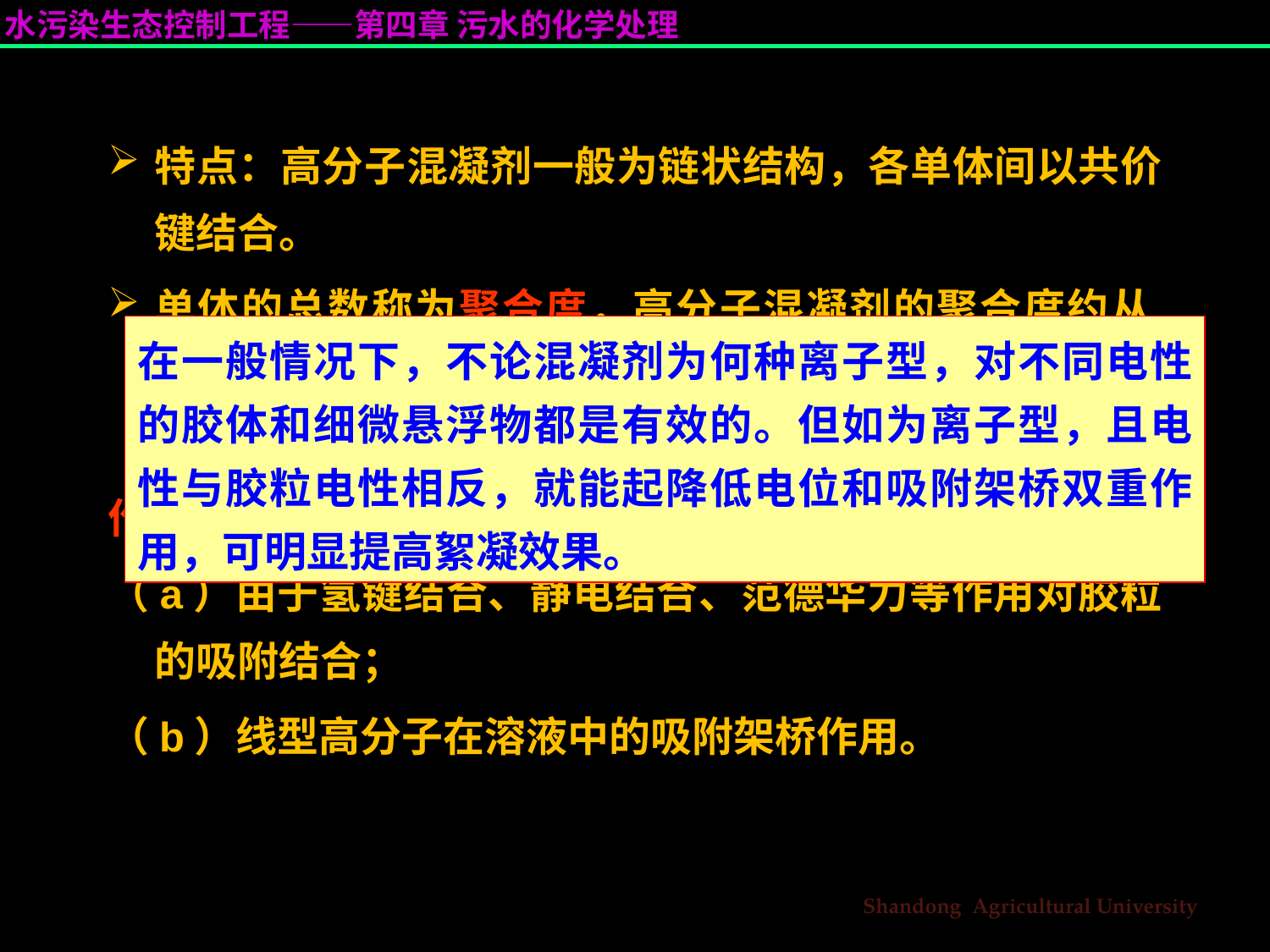

特点：高分子混凝剂一般为链状结构，各单体间以共价键结合。
单体的总数称为聚合度，高分子混凝剂的聚合度约从1000－5000，甚至更高。高分子混凝剂溶于水中，将生成大量的线形高分子。
作用机理：
（a）由于氢键结合、静电结合、范德华力等作用对胶粒的吸附结合；
（b）线型高分子在溶液中的吸附架桥作用。

在一般情况下，不论混凝剂为何种离子型，对不同电性的胶体和细微悬浮物都是有效的。但如为离子型，且电性与胶粒电性相反，就能起降低电位和吸附架桥双重作用，可明显提高絮凝效果。